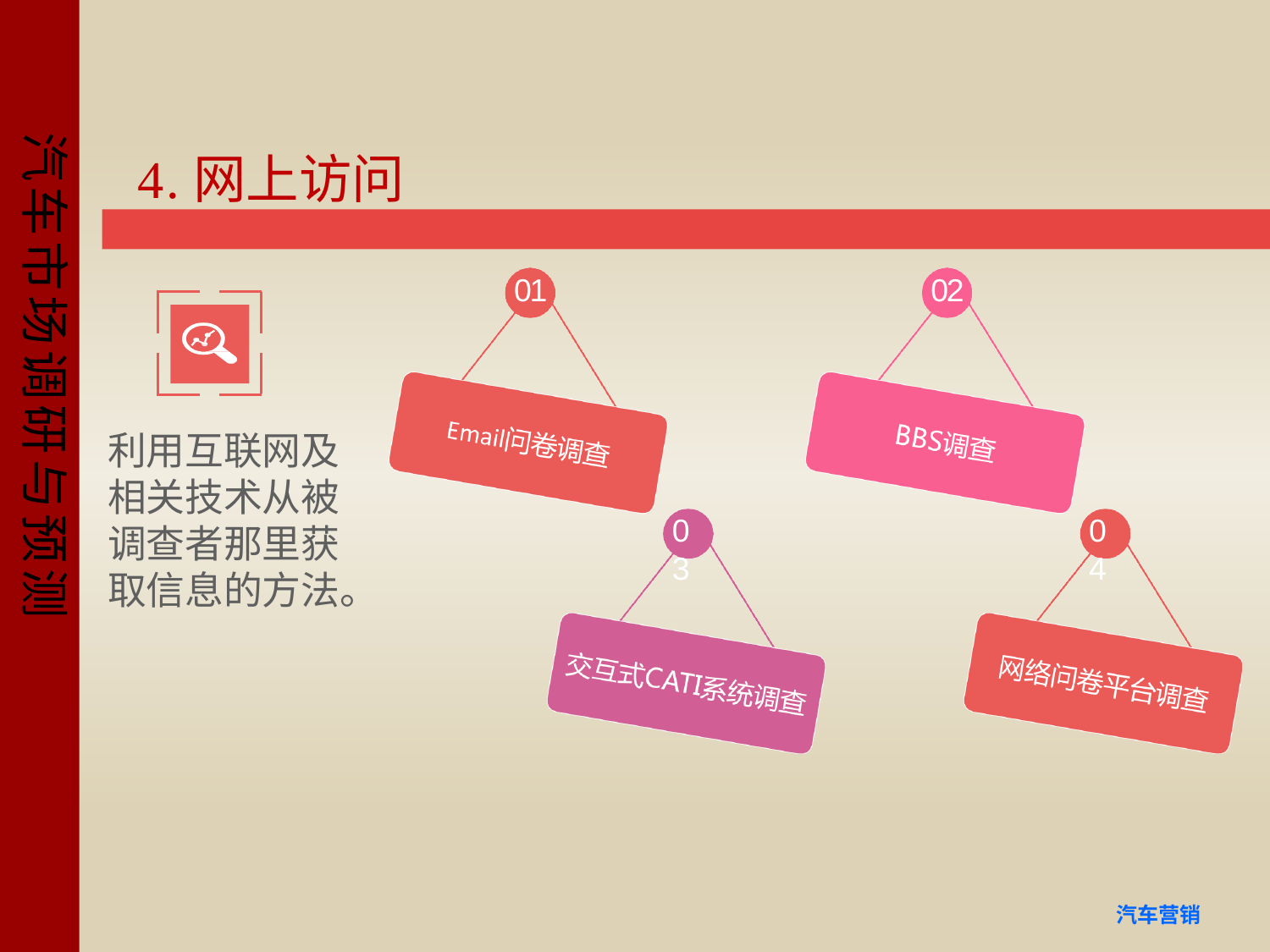

# 4.网上访问

01
02

利用互联网及 相关技术从被 调查者那里获 取信息的方法。
03
04